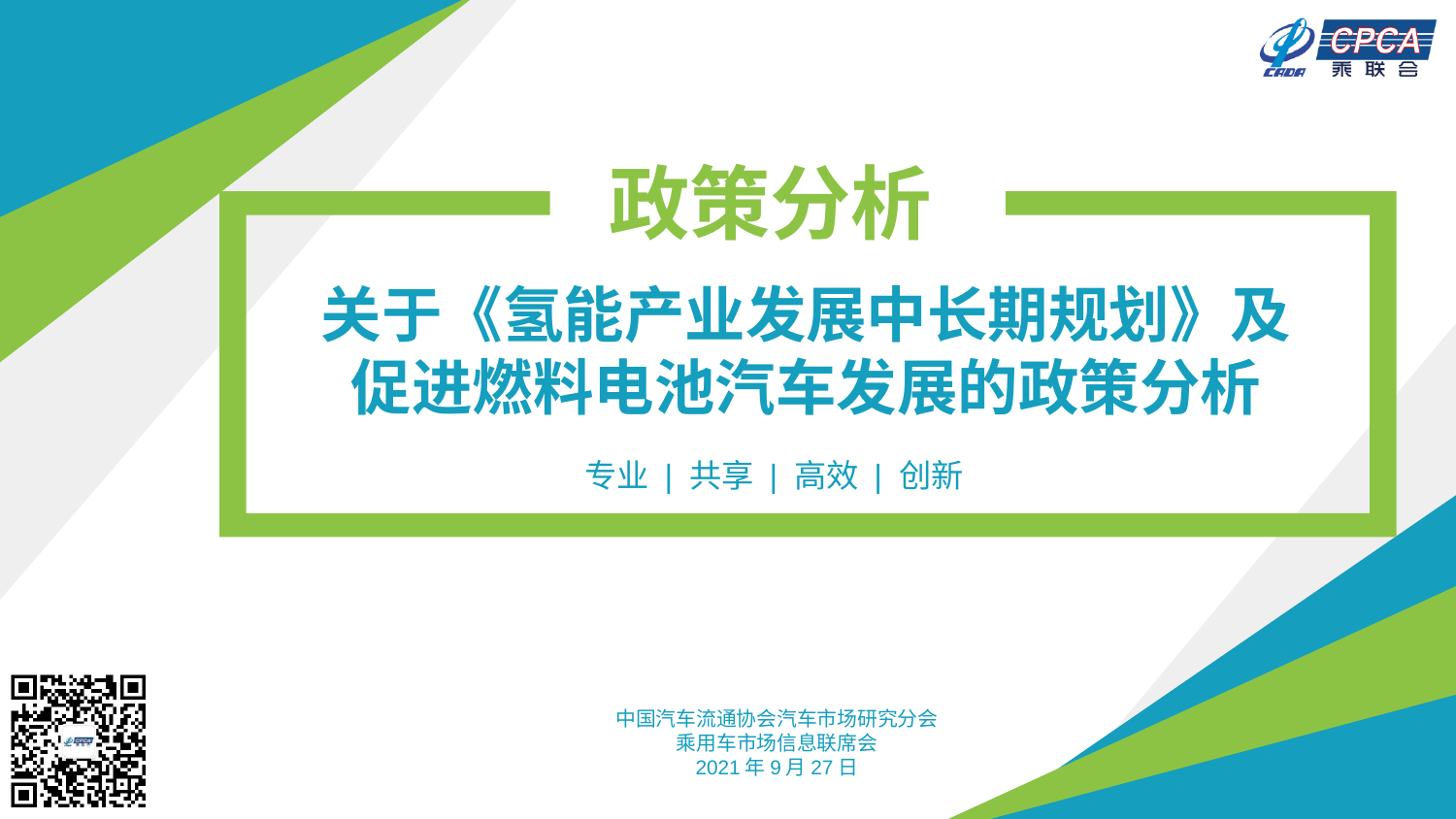

关于《氢能产业发展中长期规划》及
促进燃料电池汽车发展的政策分析
中国汽车流通协会汽车市场研究分会
乘用车市场信息联席会
2021年9月27日